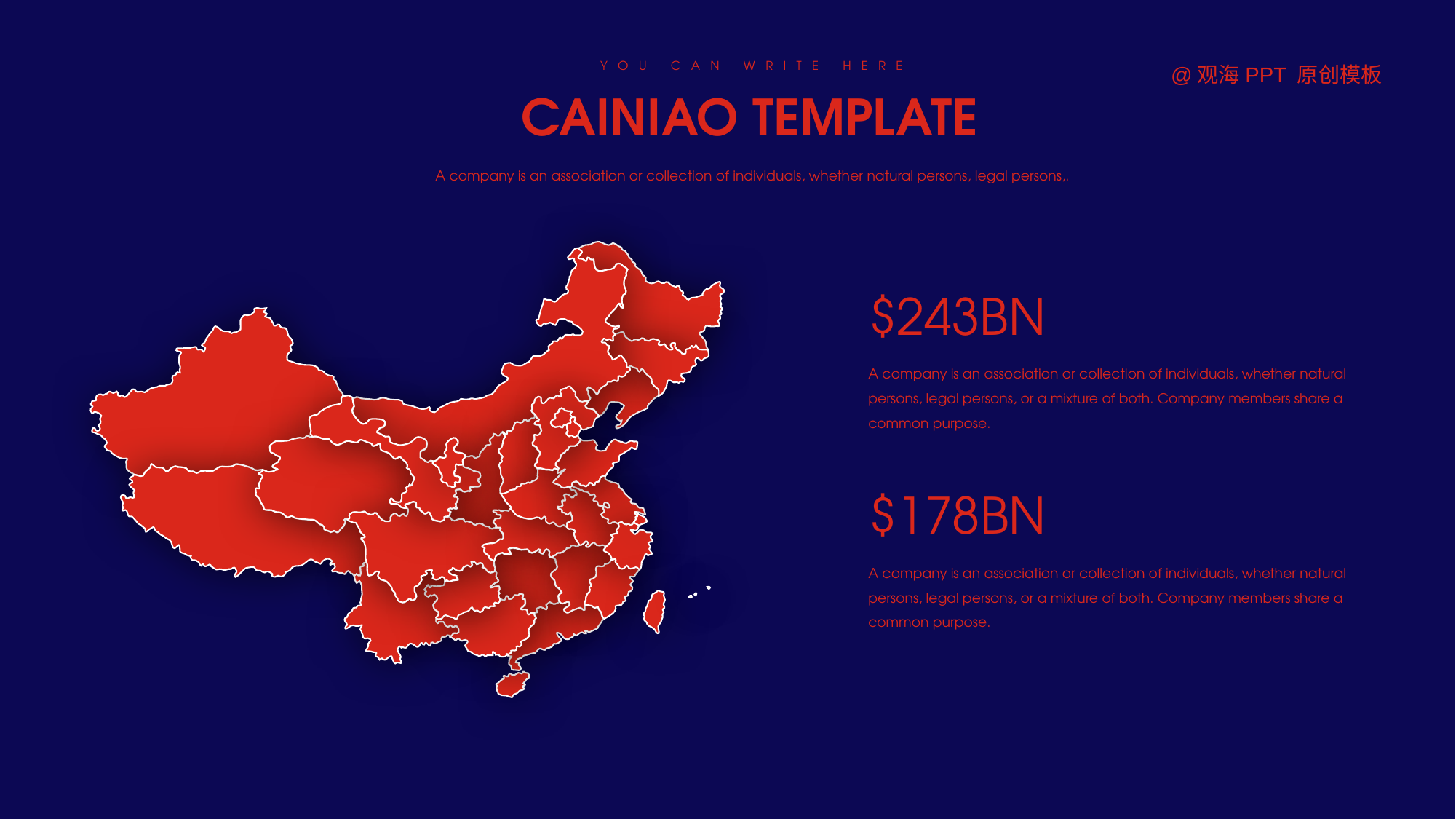

Y   O   U       C   A   N       W   R   I   T   E       H   E   R   E

@观海PPT 原创模板
CAINIAO TEMPLATE
A company is an association or collection of individuals, whether natural persons, legal persons,.

$243BN
A company is an association or collection of individuals, whether natural persons, legal persons, or a mixture of both. Company members share a common purpose.
$178BN
A company is an association or collection of individuals, whether natural persons, legal persons, or a mixture of both. Company members share a common purpose.